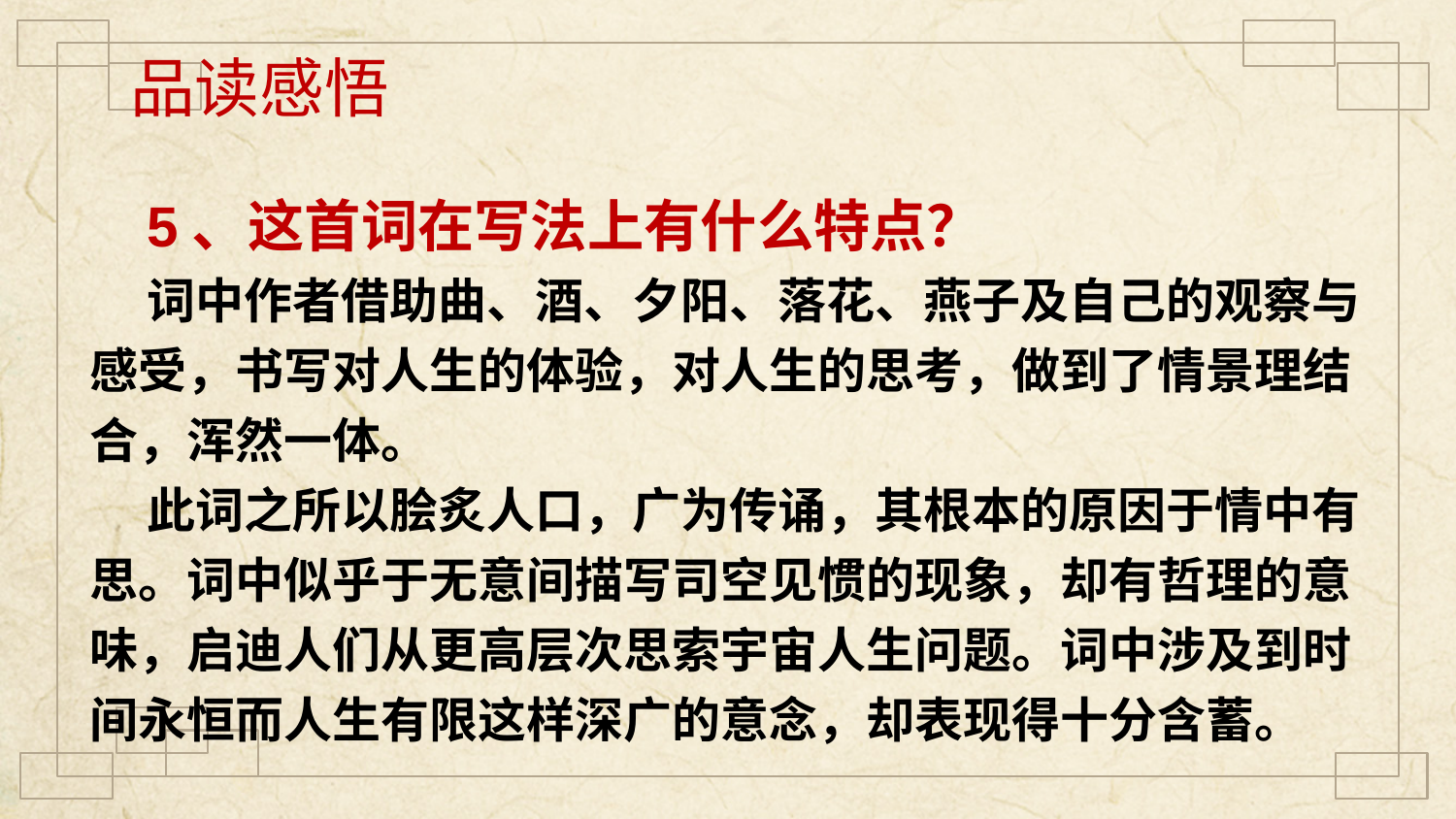

品读感悟
5、这首词在写法上有什么特点？
词中作者借助曲、酒、夕阳、落花、燕子及自己的观察与感受，书写对人生的体验，对人生的思考，做到了情景理结合，浑然一体。
此词之所以脍炙人口，广为传诵，其根本的原因于情中有思。词中似乎于无意间描写司空见惯的现象，却有哲理的意味，启迪人们从更高层次思索宇宙人生问题。词中涉及到时间永恒而人生有限这样深广的意念，却表现得十分含蓄。